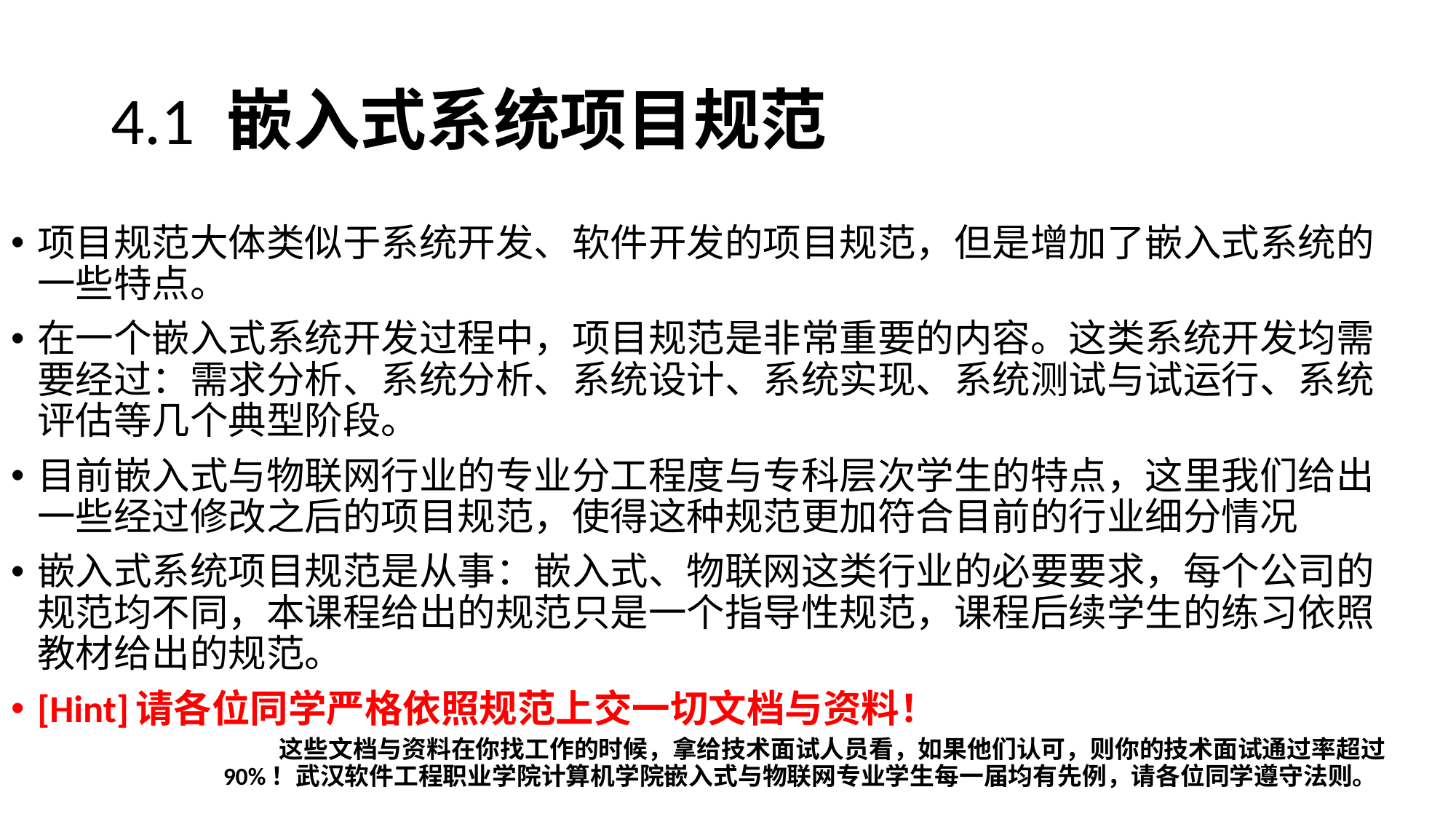

# 4.1 嵌入式系统项目规范
项目规范大体类似于系统开发、软件开发的项目规范，但是增加了嵌入式系统的一些特点。
在一个嵌入式系统开发过程中，项目规范是非常重要的内容。这类系统开发均需要经过：需求分析、系统分析、系统设计、系统实现、系统测试与试运行、系统评估等几个典型阶段。
目前嵌入式与物联网行业的专业分工程度与专科层次学生的特点，这里我们给出一些经过修改之后的项目规范，使得这种规范更加符合目前的行业细分情况
嵌入式系统项目规范是从事：嵌入式、物联网这类行业的必要要求，每个公司的规范均不同，本课程给出的规范只是一个指导性规范，课程后续学生的练习依照教材给出的规范。
[Hint]	请各位同学严格依照规范上交一切文档与资料！
         这些文档与资料在你找工作的时候，拿给技术面试人员看，如果他们认可，则你的技术面试通过率超过90%！武汉软件工程职业学院计算机学院嵌入式与物联网专业学生每一届均有先例，请各位同学遵守法则。